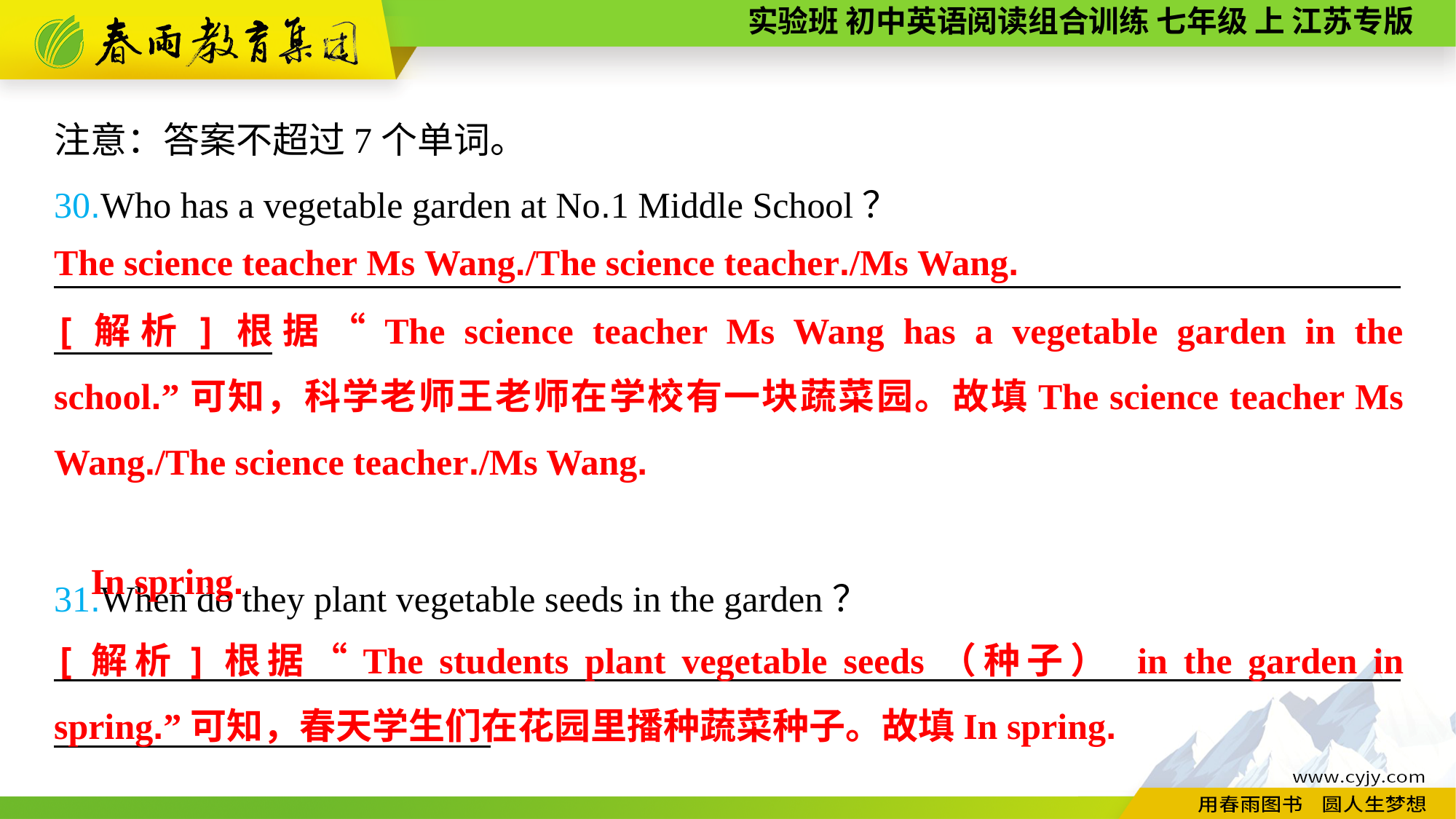

注意：答案不超过7个单词。
30.Who has a vegetable garden at No.1 Middle School？
__________________________________________________________________________

31.When do they plant vegetable seeds in the garden？
__________________________________________________________________________
The science teacher Ms Wang./The science teacher./Ms Wang.
[解析]根据“The science teacher Ms Wang has a vegetable garden in the school.”可知，科学老师王老师在学校有一块蔬菜园。故填The science teacher Ms Wang./The science teacher./Ms Wang.
 In spring.
[解析]根据“The students plant vegetable seeds（种子） in the garden in spring.”可知，春天学生们在花园里播种蔬菜种子。故填In spring.